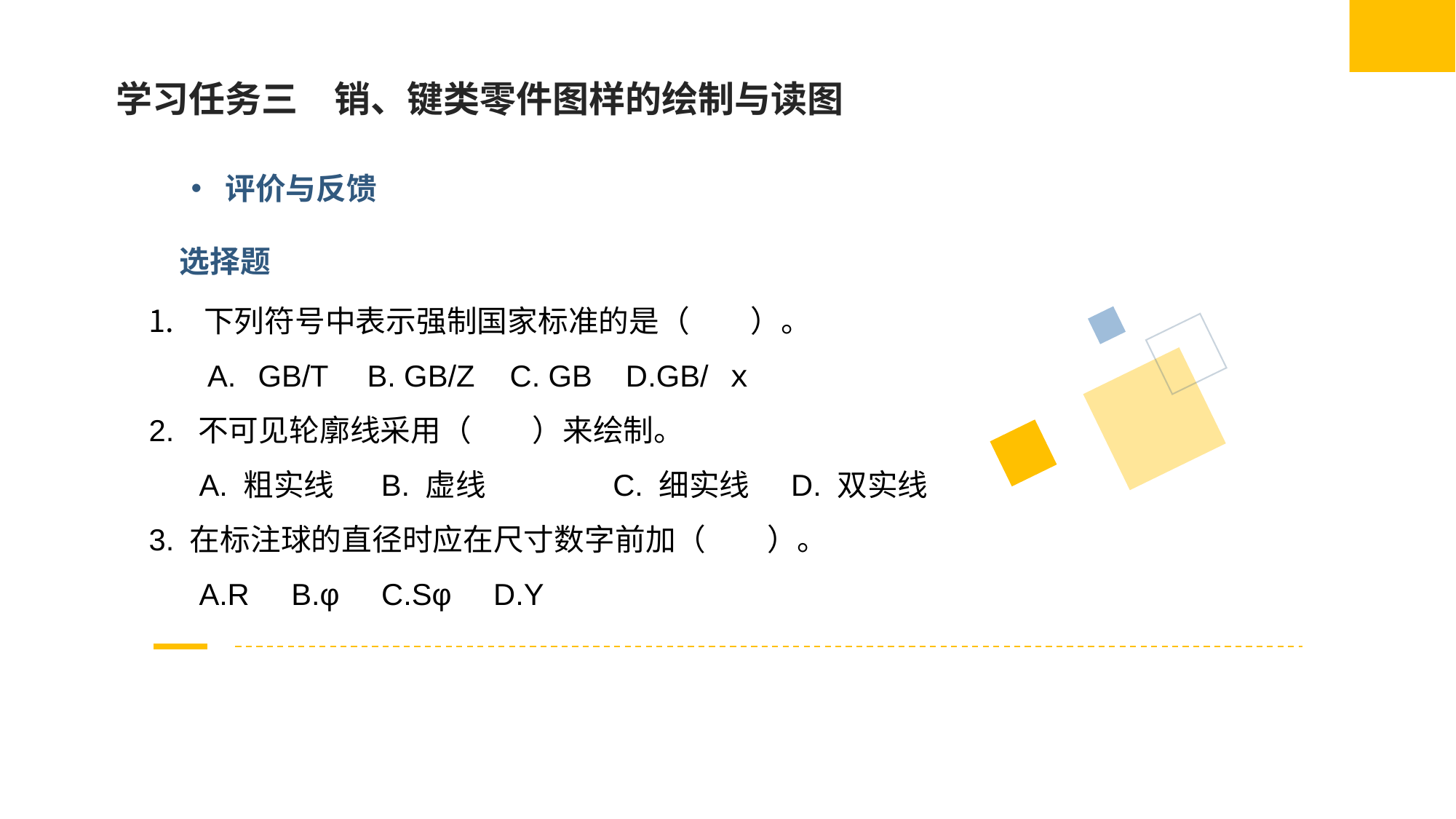

学习任务三　销、键类零件图样的绘制与读图

评价与反馈
选择题
 下列符号中表示强制国家标准的是（　　）。
       A.	GB/T	B. GB/Z	    C. GB    D.GB/ ｘ
2.  不可见轮廓线采用（　　）来绘制。
      A. 粗实线	 B. 虚线	   C. 细实线     D. 双实线
3. 在标注球的直径时应在尺寸数字前加（　　）。
      A.R     B.φ     C.Sφ     D.Y